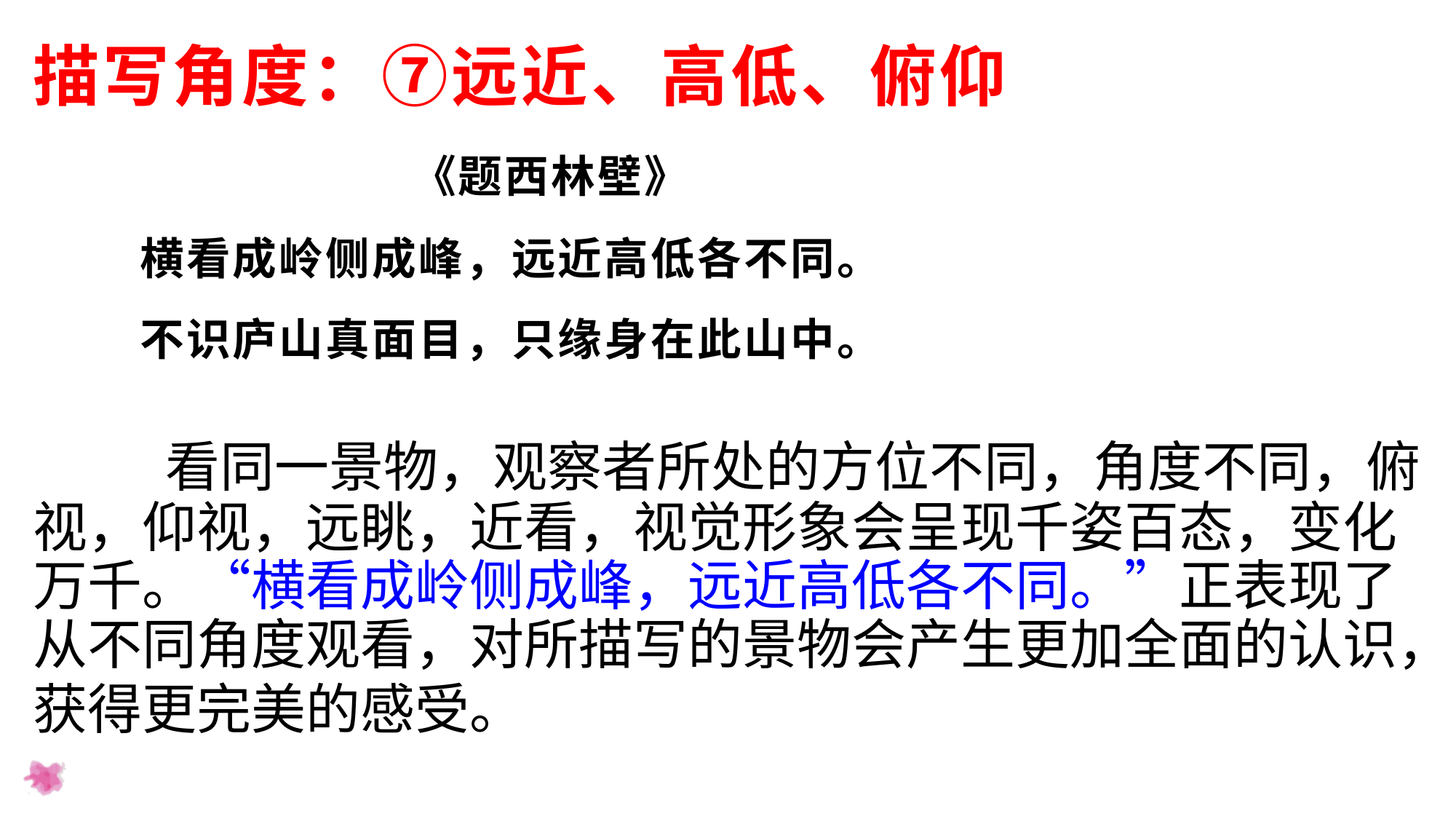

# 描写角度：⑦远近、高低、俯仰
                            《题西林壁》
        横看成岭侧成峰，远近高低各不同。
        不识庐山真面目，只缘身在此山中。
         看同一景物，观察者所处的方位不同，角度不同，俯视，仰视，远眺，近看，视觉形象会呈现千姿百态，变化万千。“横看成岭侧成峰，远近高低各不同。”正表现了从不同角度观看，对所描写的景物会产生更加全面的认识，获得更完美的感受。